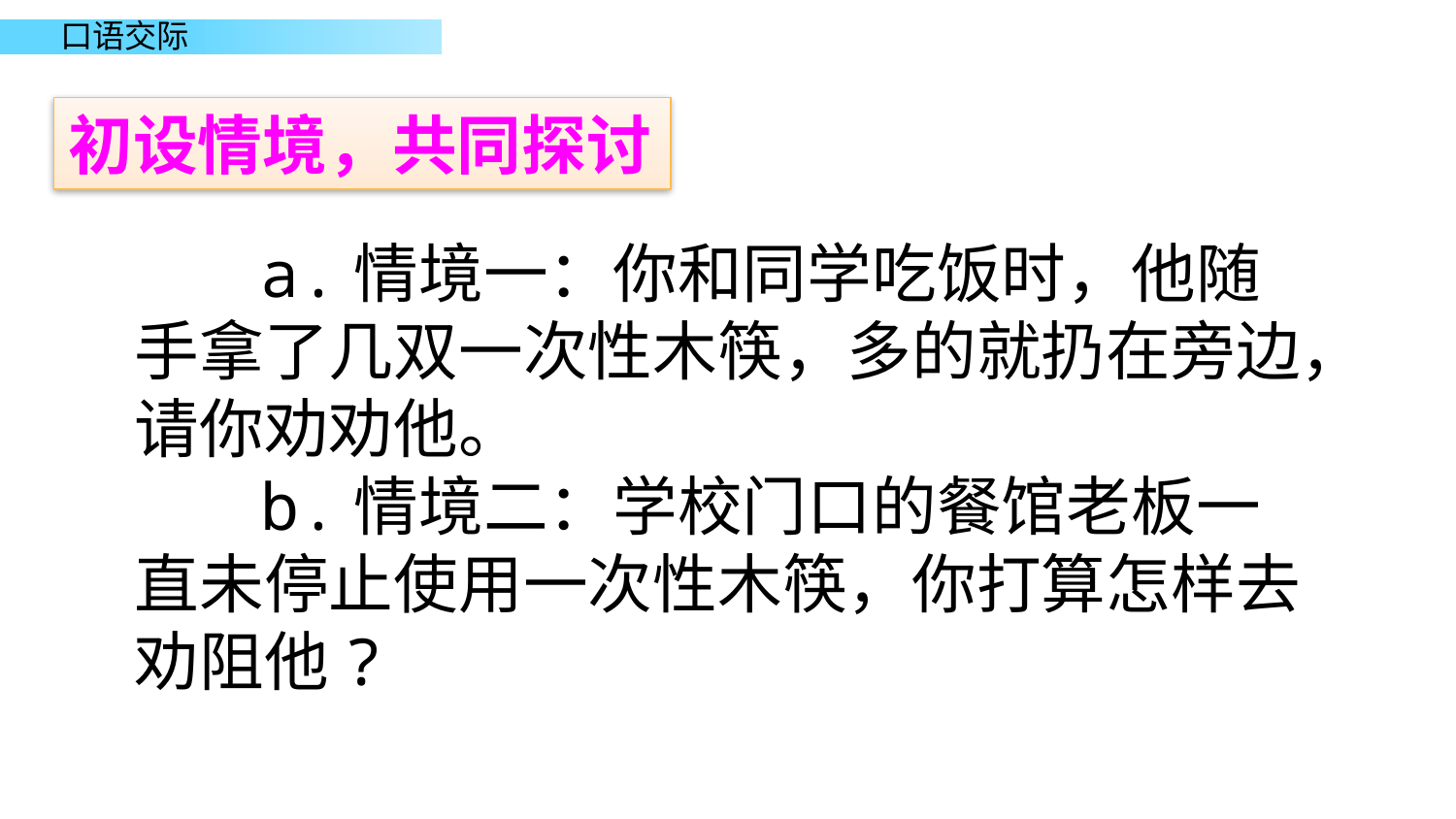

初设情境，共同探讨
  a.情境一：你和同学吃饭时，他随手拿了几双一次性木筷，多的就扔在旁边，请你劝劝他。
  b.情境二：学校门口的餐馆老板一直未停止使用一次性木筷，你打算怎样去劝阻他?